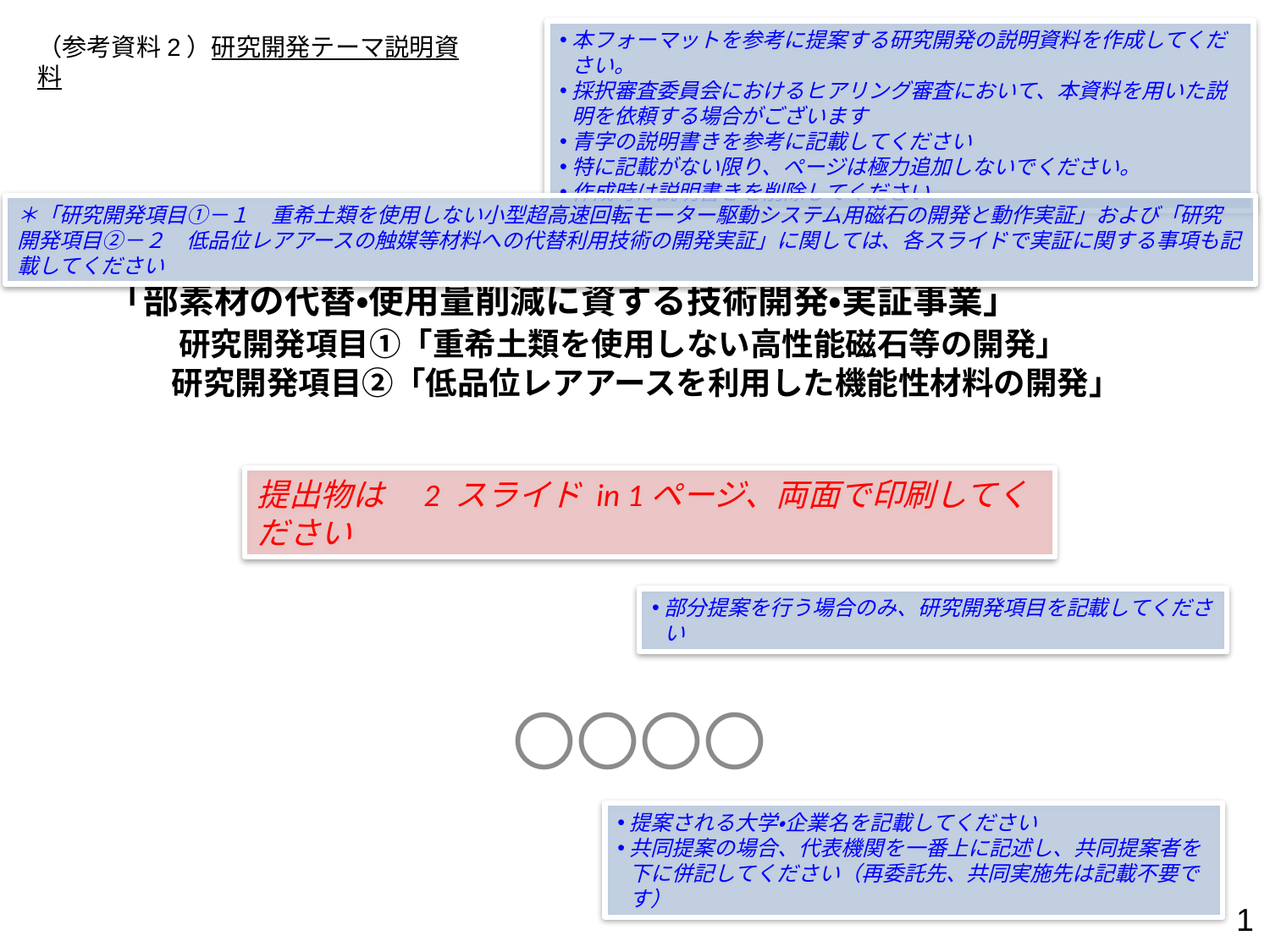

本フォーマットを参考に提案する研究開発の説明資料を作成してください。
採択審査委員会におけるヒアリング審査において、本資料を用いた説明を依頼する場合がございます
青字の説明書きを参考に記載してください
特に記載がない限り、ページは極力追加しないでください。
作成時は説明書きを削除してください
（参考資料2）研究開発テーマ説明資料

＊「研究開発項目①－１　重希土類を使用しない小型超高速回転モーター駆動システム用磁石の開発と動作実証」および「研究開発項目②－２　低品位レアアースの触媒等材料への代替利用技術の開発実証」に関しては、各スライドで実証に関する事項も記載してください
# 「部素材の代替・使用量削減に資する技術開発・実証事業」 　　　　研究開発項目①「重希土類を使用しない高性能磁石等の開発」 　　 　　研究開発項目②「低品位レアアースを利用した機能性材料の開発」
提出物は　2 スライド in 1ページ、両面で印刷してください
部分提案を行う場合のみ、研究開発項目を記載してください
〇〇〇〇
提案される大学・企業名を記載してください
共同提案の場合、代表機関を一番上に記述し、共同提案者を下に併記してください（再委託先、共同実施先は記載不要です）
1